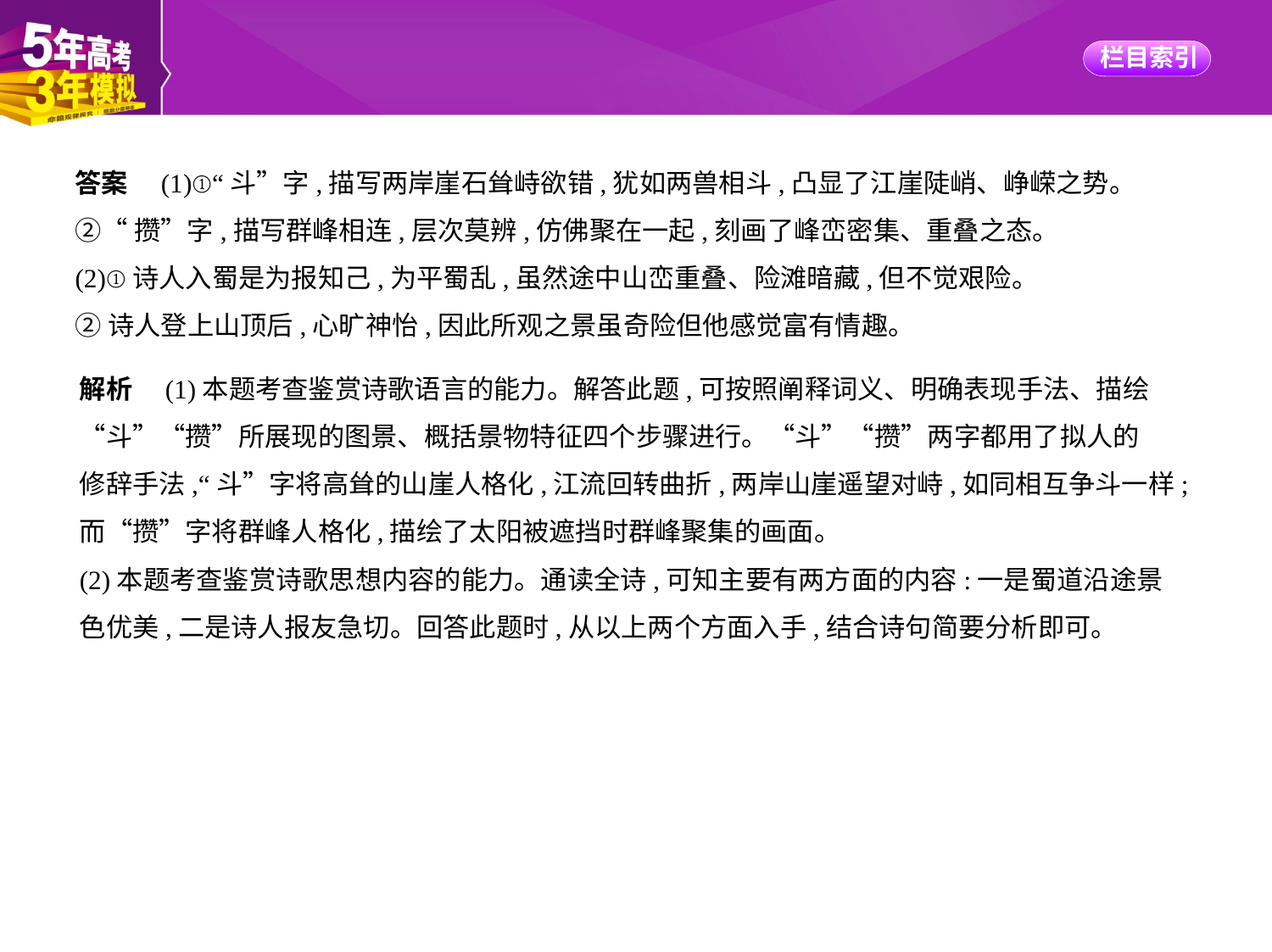

答案　(1)①“斗”字,描写两岸崖石耸峙欲错,犹如两兽相斗,凸显了江崖陡峭、峥嵘之势。
②“攒”字,描写群峰相连,层次莫辨,仿佛聚在一起,刻画了峰峦密集、重叠之态。
(2)①诗人入蜀是为报知己,为平蜀乱,虽然途中山峦重叠、险滩暗藏,但不觉艰险。
②诗人登上山顶后,心旷神怡,因此所观之景虽奇险但他感觉富有情趣。
解析　(1)本题考查鉴赏诗歌语言的能力。解答此题,可按照阐释词义、明确表现手法、描绘
“斗”“攒”所展现的图景、概括景物特征四个步骤进行。“斗”“攒”两字都用了拟人的
修辞手法,“斗”字将高耸的山崖人格化,江流回转曲折,两岸山崖遥望对峙,如同相互争斗一样;
而“攒”字将群峰人格化,描绘了太阳被遮挡时群峰聚集的画面。
(2)本题考查鉴赏诗歌思想内容的能力。通读全诗,可知主要有两方面的内容:一是蜀道沿途景
色优美,二是诗人报友急切。回答此题时,从以上两个方面入手,结合诗句简要分析即可。